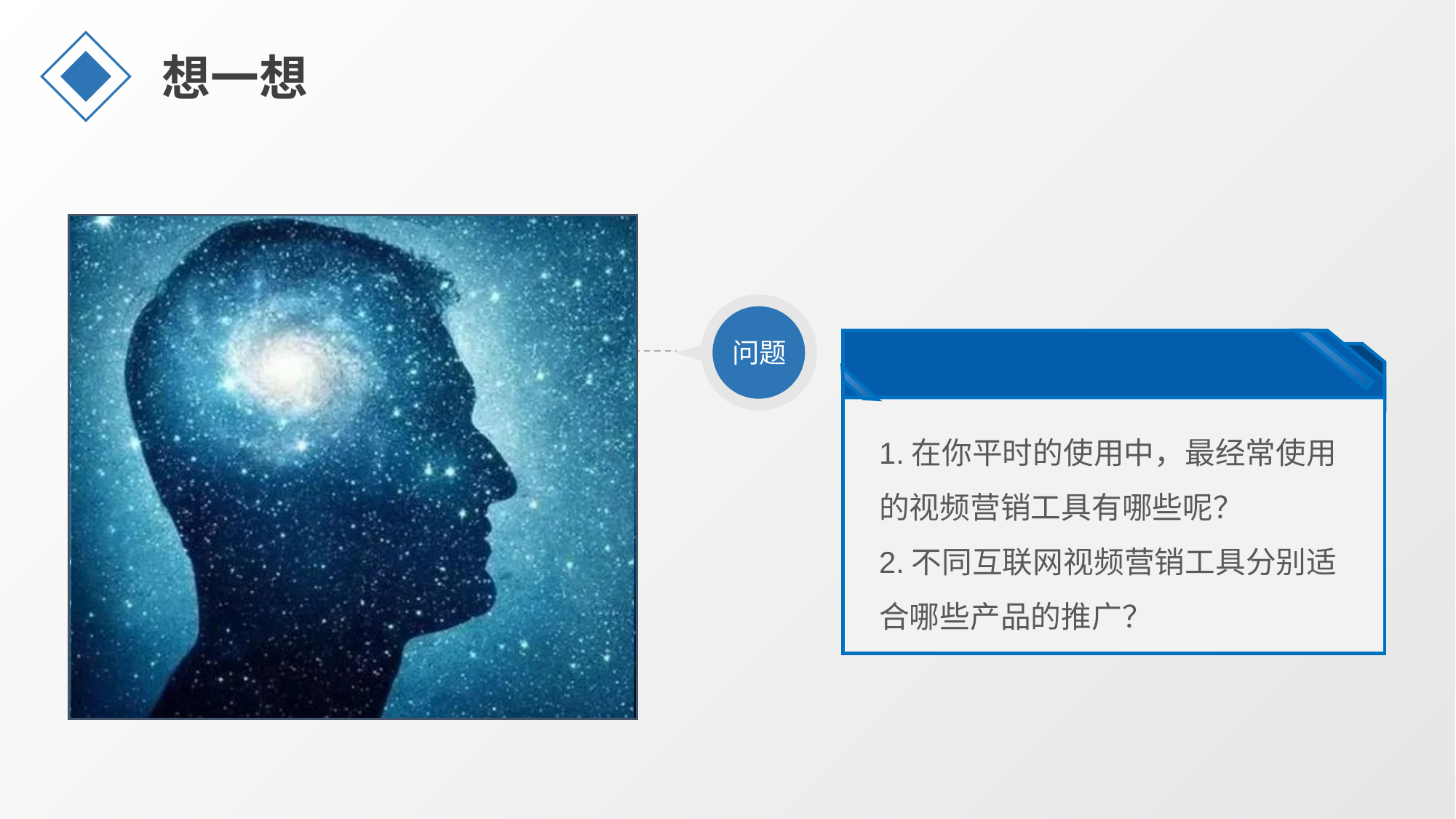

想一想

问题
1.在你平时的使用中，最经常使用的视频营销工具有哪些呢？
2.不同互联网视频营销工具分别适合哪些产品的推广？